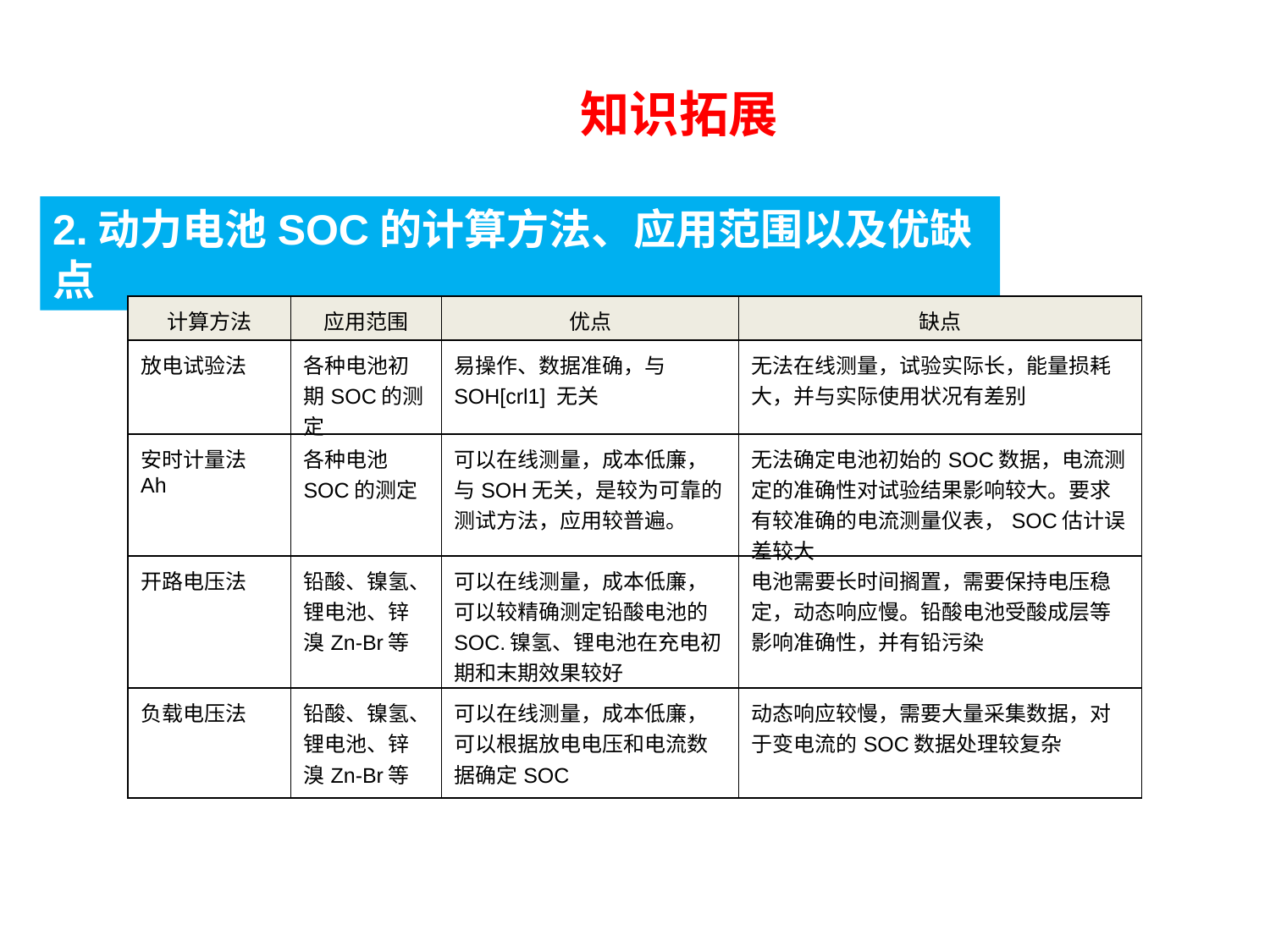

知识拓展
2.动力电池SOC的计算方法、应用范围以及优缺点
| 计算方法 | 应用范围 | 优点 | 缺点 |
| --- | --- | --- | --- |
| 放电试验法 | 各种电池初期SOC的测定 | 易操作、数据准确，与SOH[crl1] 无关 | 无法在线测量，试验实际长，能量损耗大，并与实际使用状况有差别 |
| 安时计量法Ah | 各种电池SOC的测定 | 可以在线测量，成本低廉，与SOH无关，是较为可靠的测试方法，应用较普遍。 | 无法确定电池初始的SOC数据，电流测定的准确性对试验结果影响较大。要求有较准确的电流测量仪表，SOC估计误差较大 |
| 开路电压法 | 铅酸、镍氢、锂电池、锌溴Zn-Br等 | 可以在线测量，成本低廉，可以较精确测定铅酸电池的SOC.镍氢、锂电池在充电初期和末期效果较好 | 电池需要长时间搁置，需要保持电压稳定，动态响应慢。铅酸电池受酸成层等影响准确性，并有铅污染 |
| 负载电压法 | 铅酸、镍氢、锂电池、锌溴Zn-Br等 | 可以在线测量，成本低廉，可以根据放电电压和电流数据确定SOC | 动态响应较慢，需要大量采集数据，对于变电流的SOC数据处理较复杂 |